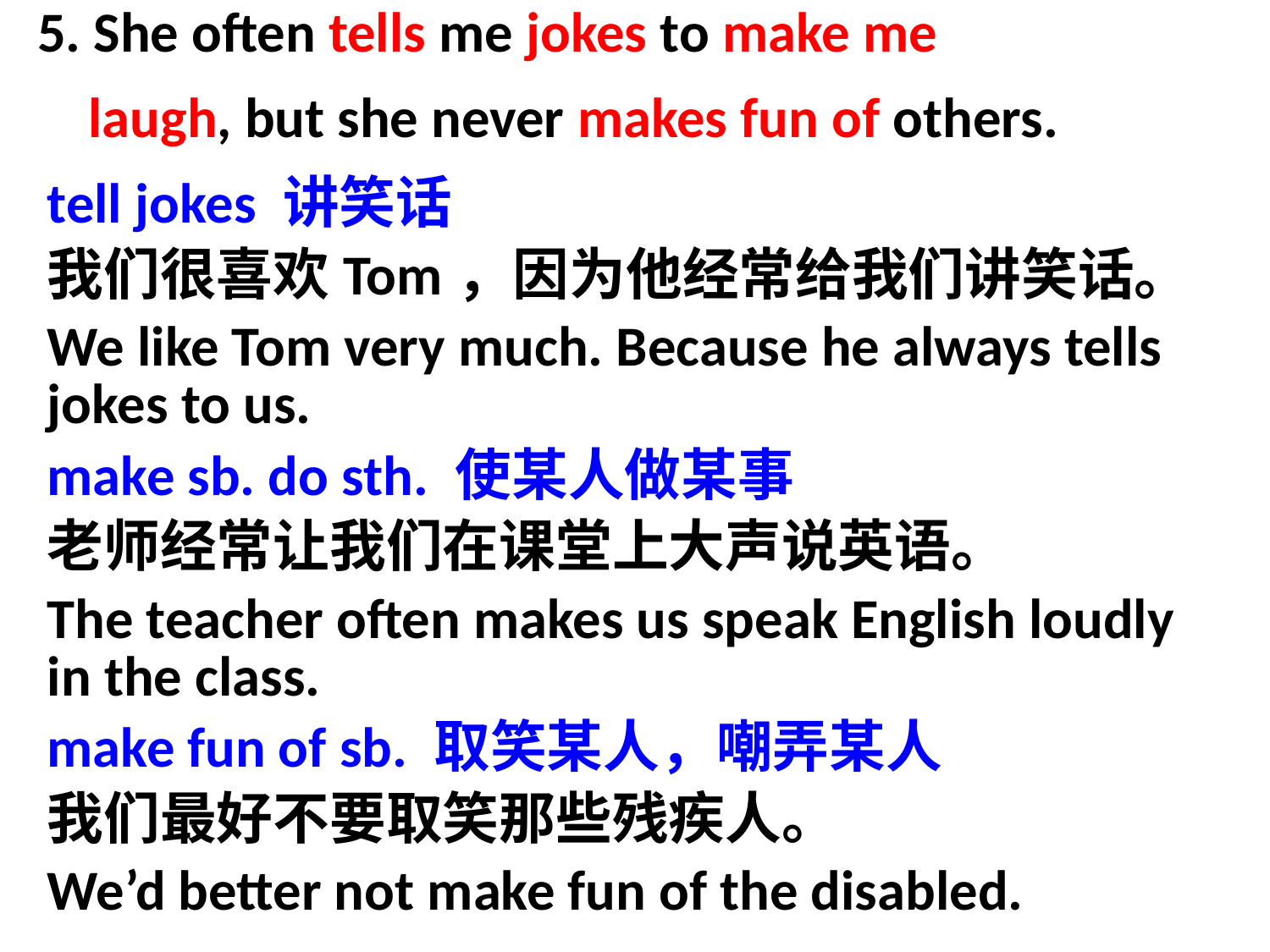

5. She often tells me jokes to make me
    laugh, but she never makes fun of others.
tell jokes 讲笑话
我们很喜欢Tom，因为他经常给我们讲笑话。
We like Tom very much. Because he always tells jokes to us.
make sb. do sth. 使某人做某事
老师经常让我们在课堂上大声说英语。
The teacher often makes us speak English loudly in the class.
make fun of sb. 取笑某人，嘲弄某人
我们最好不要取笑那些残疾人。
We’d better not make fun of the disabled.